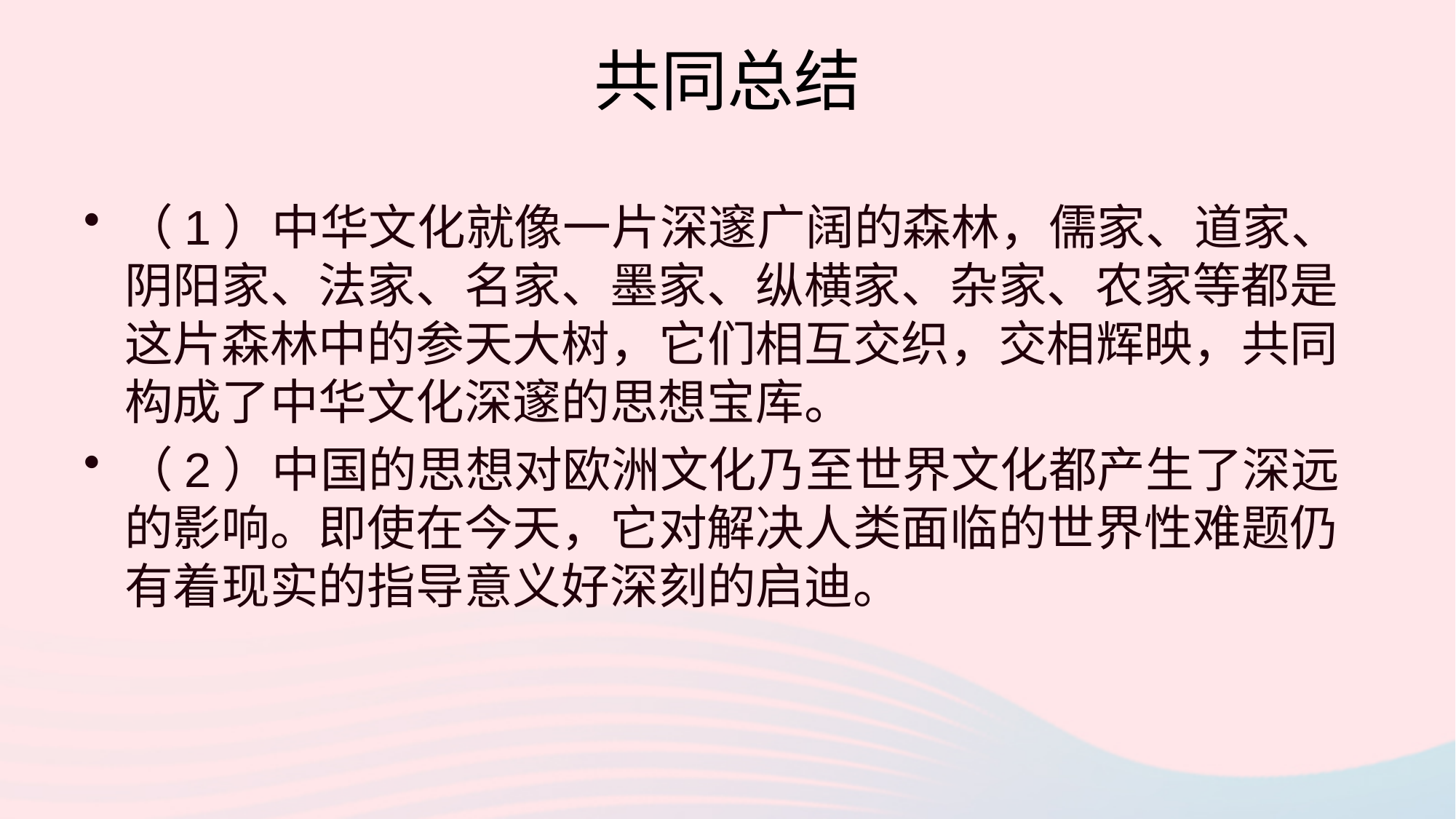

# 共同总结
（1）中华文化就像一片深邃广阔的森林，儒家、道家、阴阳家、法家、名家、墨家、纵横家、杂家、农家等都是这片森林中的参天大树，它们相互交织，交相辉映，共同构成了中华文化深邃的思想宝库。
（2）中国的思想对欧洲文化乃至世界文化都产生了深远的影响。即使在今天，它对解决人类面临的世界性难题仍有着现实的指导意义好深刻的启迪。